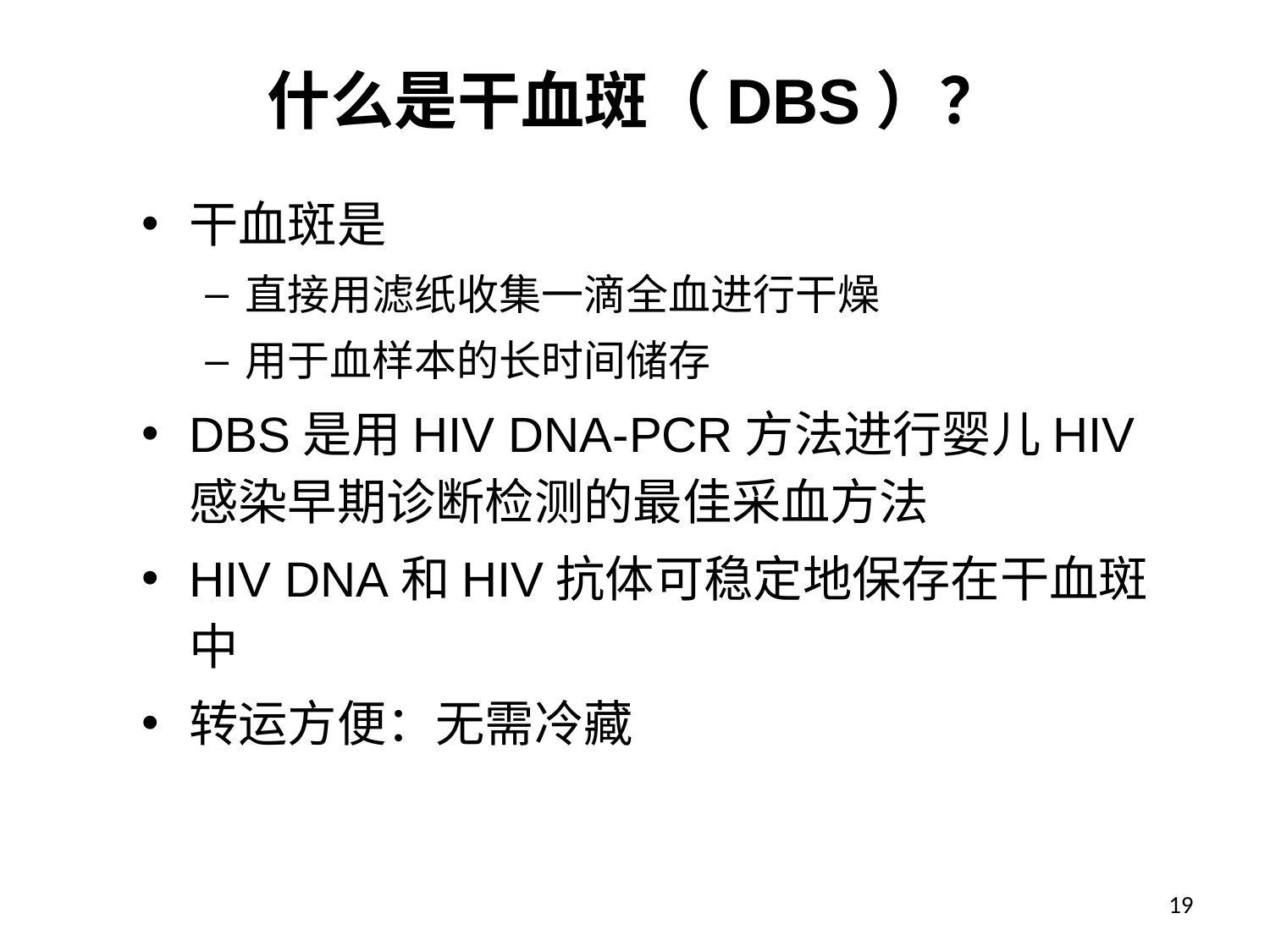

# 什么是干血斑（DBS）？
干血斑是
直接用滤纸收集一滴全血进行干燥
用于血样本的长时间储存
DBS是用HIV DNA-PCR方法进行婴儿HIV感染早期诊断检测的最佳采血方法
HIV DNA和HIV抗体可稳定地保存在干血斑中
转运方便：无需冷藏
19